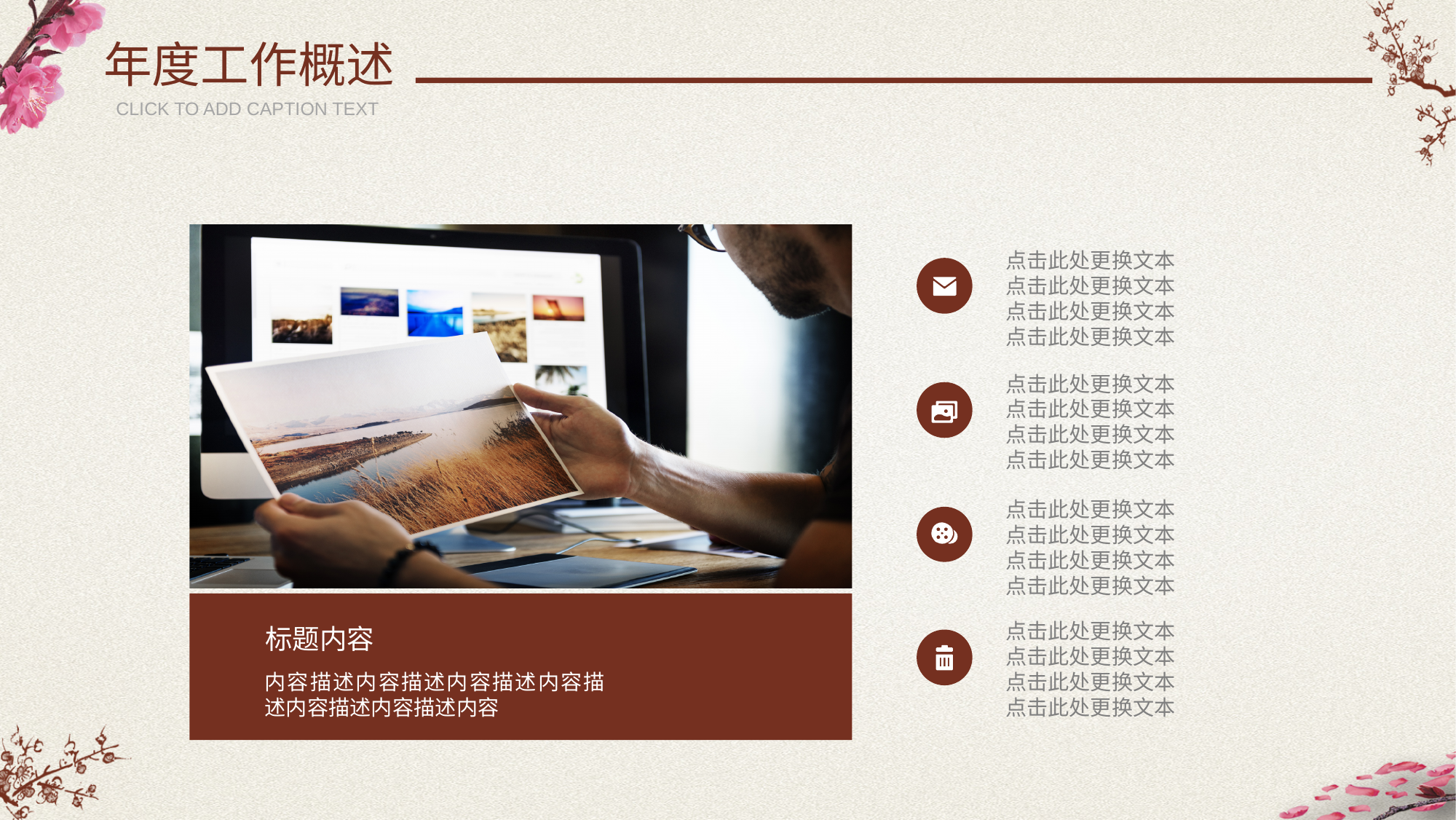

年度工作概述

CLICK TO ADD CAPTION TEXT

标题内容
内容描述内容描述内容描述内容描述内容描述内容描述内容
点击此处更换文本
点击此处更换文本
点击此处更换文本
点击此处更换文本

点击此处更换文本
点击此处更换文本
点击此处更换文本
点击此处更换文本

点击此处更换文本
点击此处更换文本
点击此处更换文本
点击此处更换文本

点击此处更换文本
点击此处更换文本
点击此处更换文本
点击此处更换文本